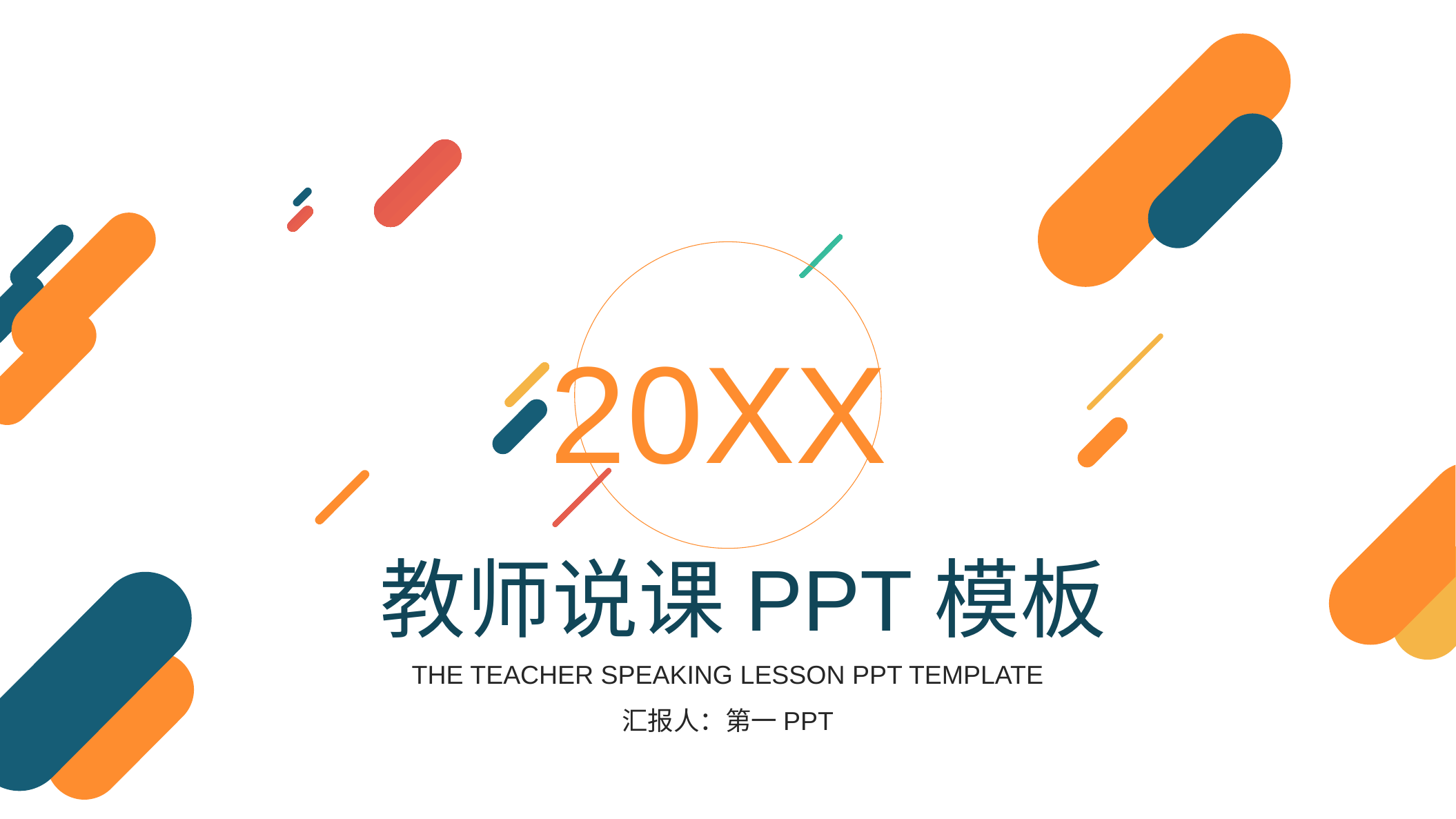

20XX

教师说课PPT模板

THE TEACHER SPEAKING LESSON PPT TEMPLATE
汇报人：第一PPT